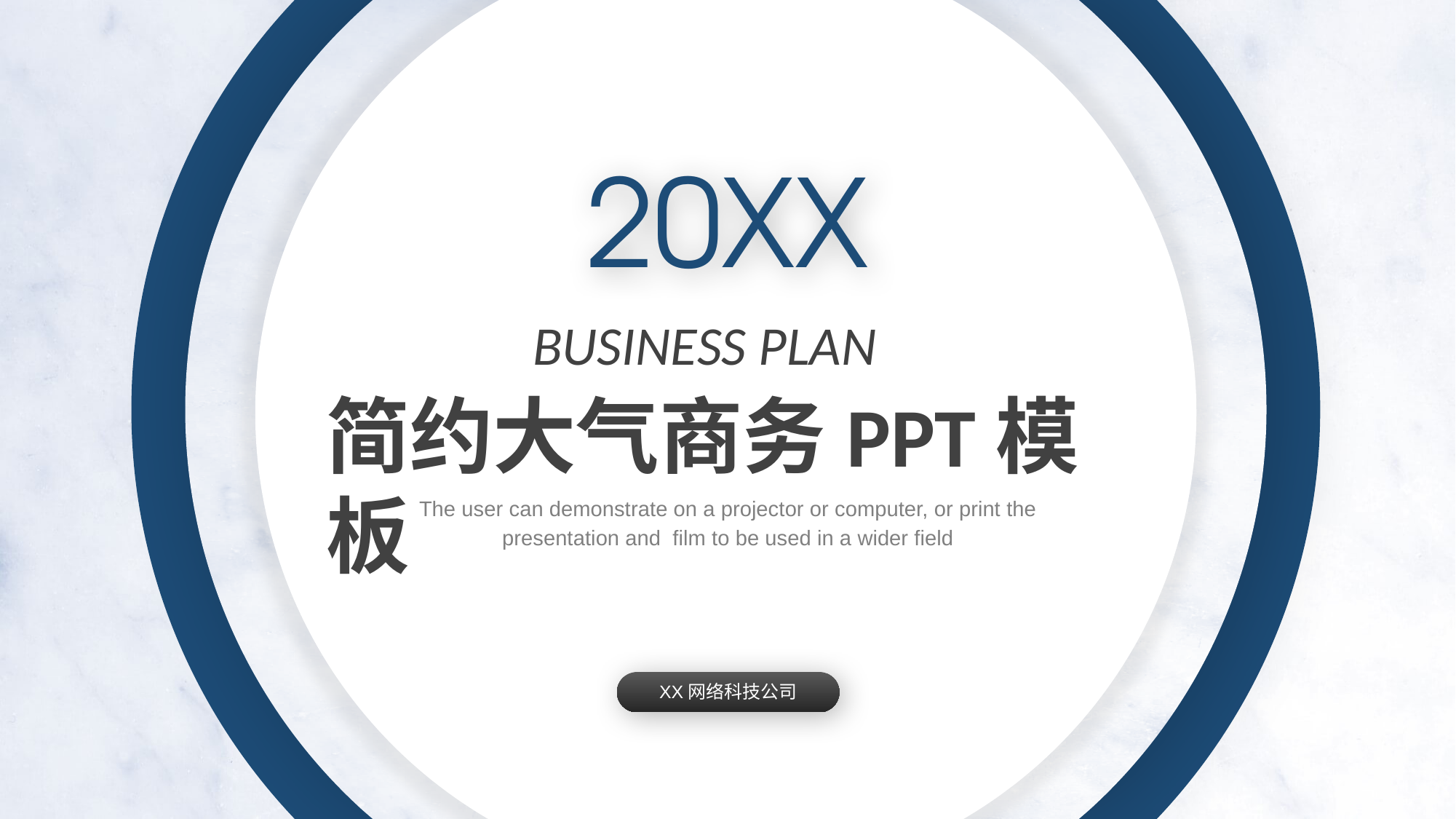

20XX
BUSINESS PLAN
简约大气商务PPT模板
The user can demonstrate on a projector or computer, or print the presentation and  film to be used in a wider field

XX网络科技公司